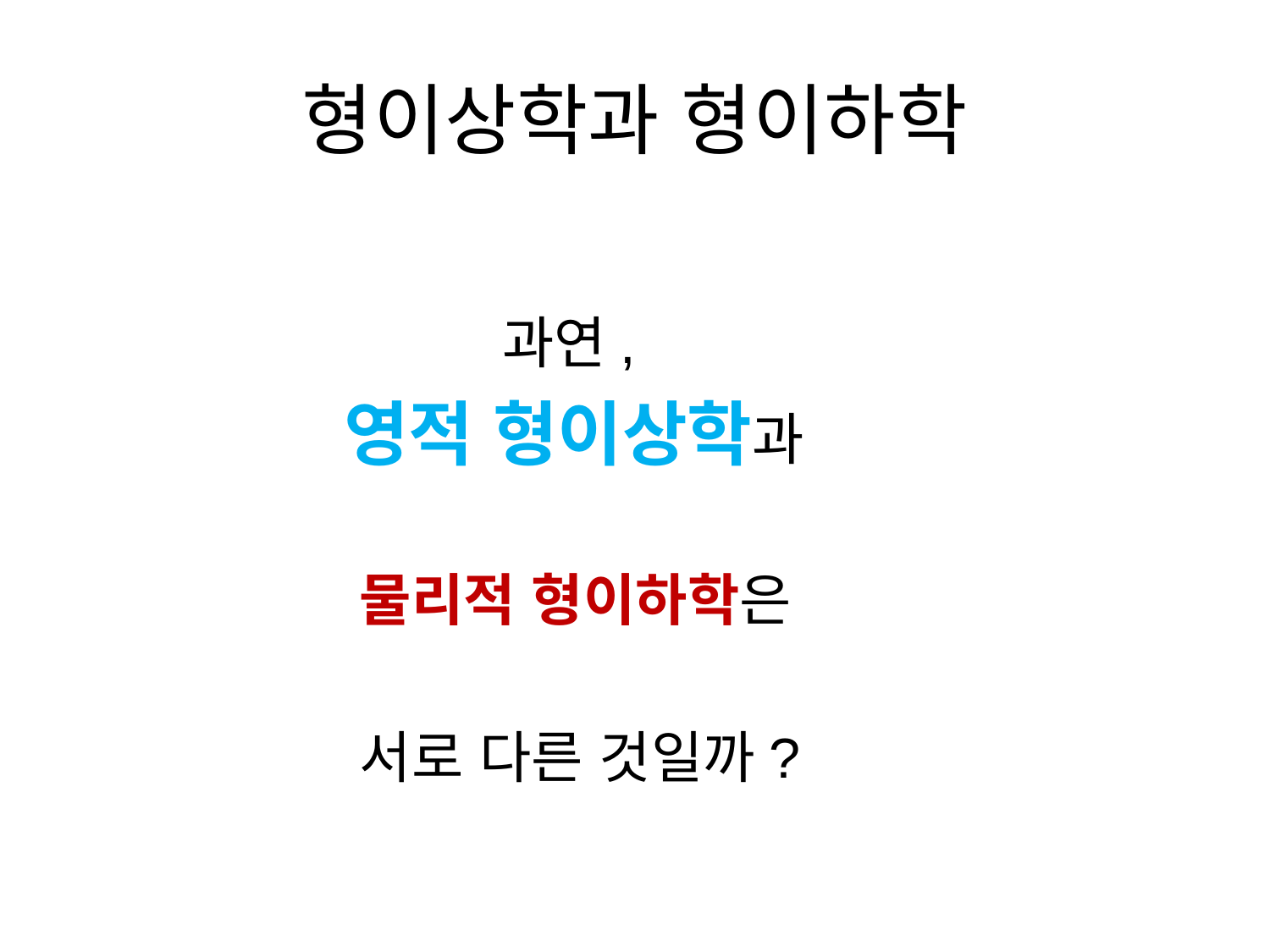

# 형이상학과 형이하학

                          과연,
                영적 형이상학과

                 물리적 형이하학은

                 서로 다른 것일까?